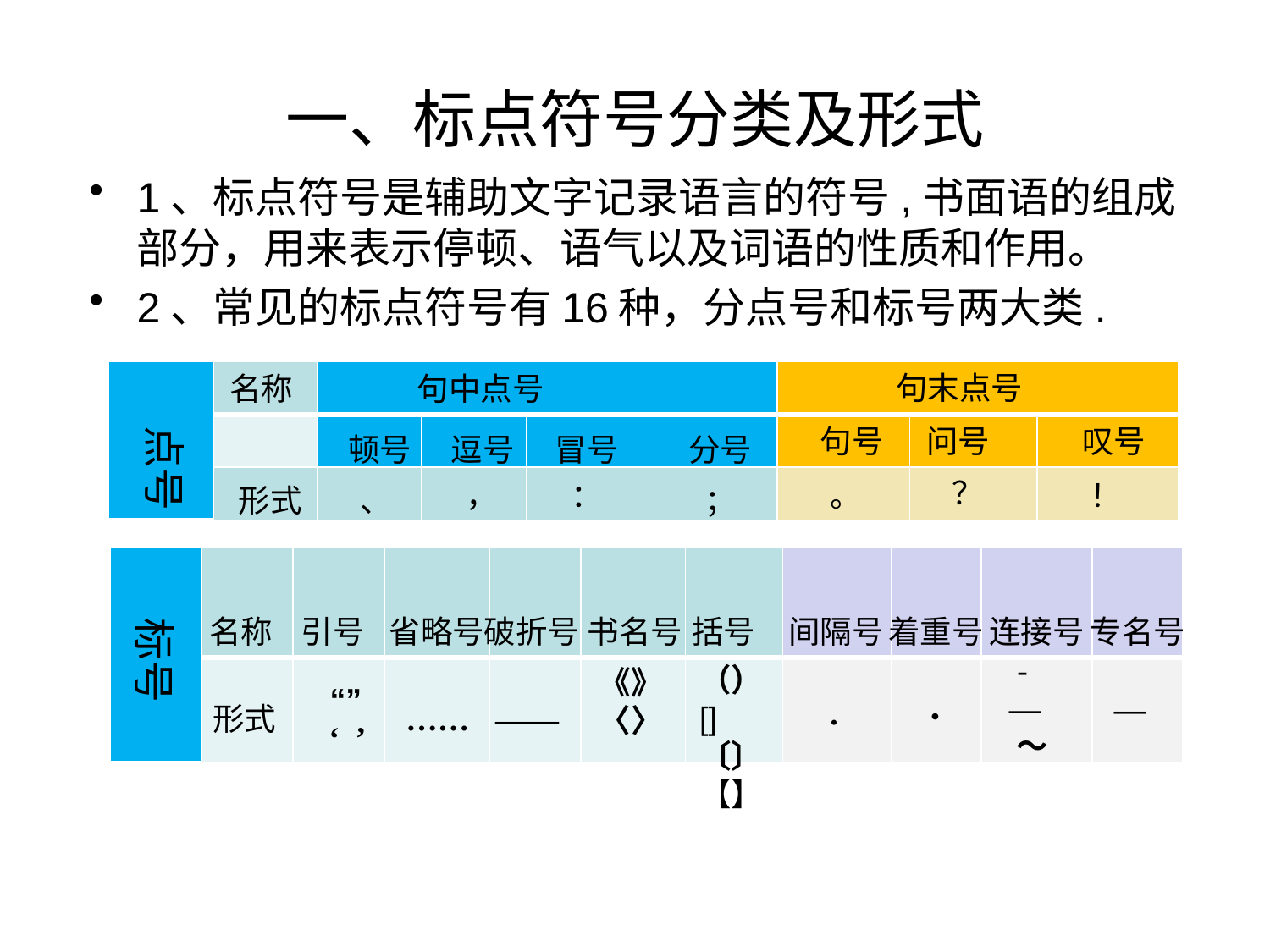

# 一、标点符号分类及形式
1、标点符号是辅助文字记录语言的符号,书面语的组成部分，用来表示停顿、语气以及词语的性质和作用。
2、常见的标点符号有16种，分点号和标号两大类.
|  |  |  |  |  |  |  |  |  |
| --- | --- | --- | --- | --- | --- | --- | --- | --- |
|  |  |  |  |  |  |  |  |  |
|  |  |  |  |  |  |  |  |  |
句末点号
名称
句中点号
点号
句号
问号
叹号
顿号
逗号
冒号
分号
？
，
：
。
！
形式
、
；

|  |  |  |  |  |  |  |  |  |  |  |
| --- | --- | --- | --- | --- | --- | --- | --- | --- | --- | --- |
|  |  |  |  |  |  |  |  |  |  |  |
标号
名称
引号
省略号
破折号
书名号
括号
间隔号
着重号
连接号
专名号
  -
 —
 ～
（）
[]〔〕【】
《》
〈〉

 “”
 ‘  ’
．
—
形式
 ……
 ——
·